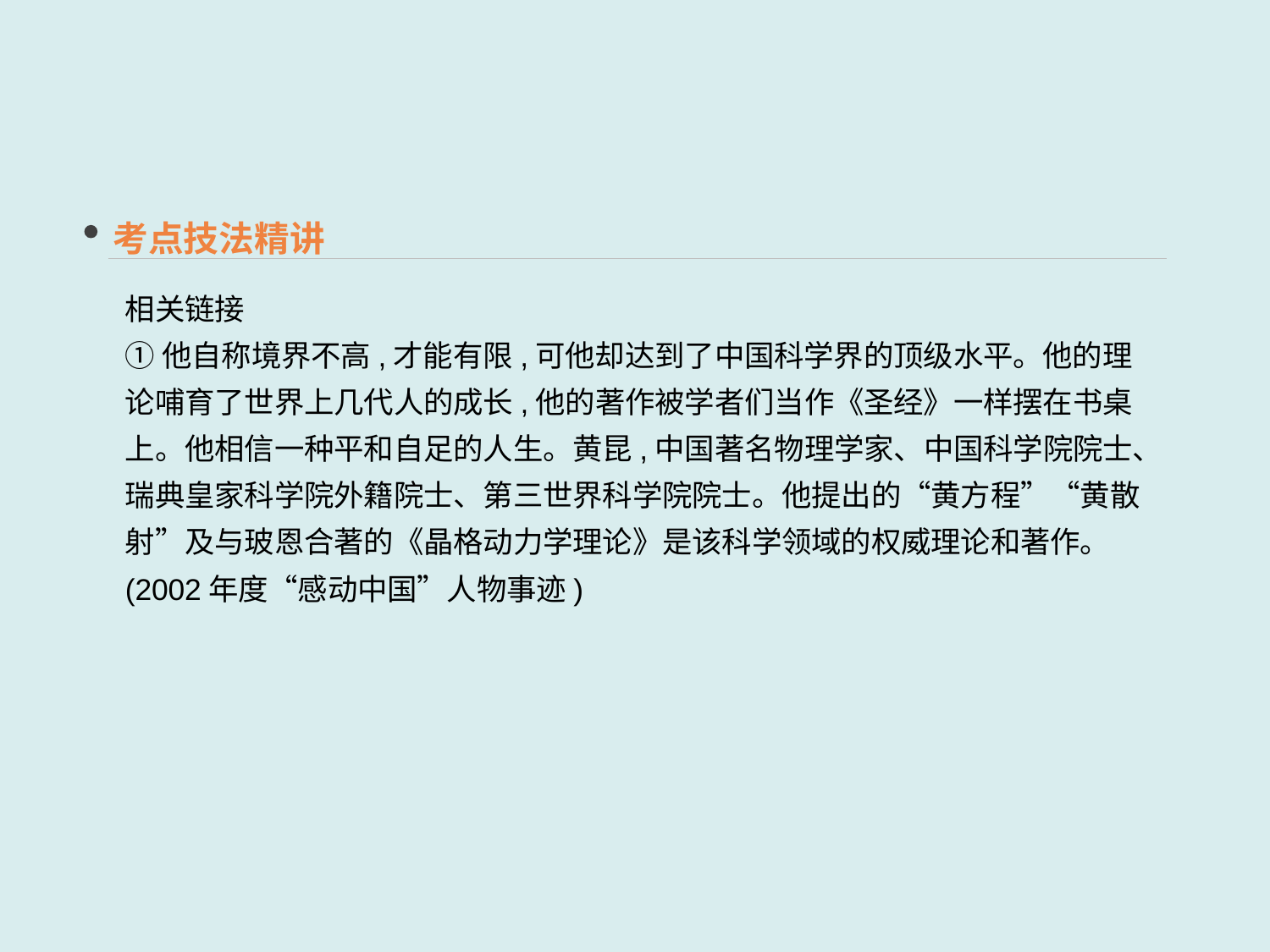

考点技法精讲

相关链接
①他自称境界不高,才能有限,可他却达到了中国科学界的顶级水平。他的理论哺育了世界上几代人的成长,他的著作被学者们当作《圣经》一样摆在书桌上。他相信一种平和自足的人生。黄昆,中国著名物理学家、中国科学院院士、瑞典皇家科学院外籍院士、第三世界科学院院士。他提出的“黄方程”“黄散射”及与玻恩合著的《晶格动力学理论》是该科学领域的权威理论和著作。(2002年度“感动中国”人物事迹)